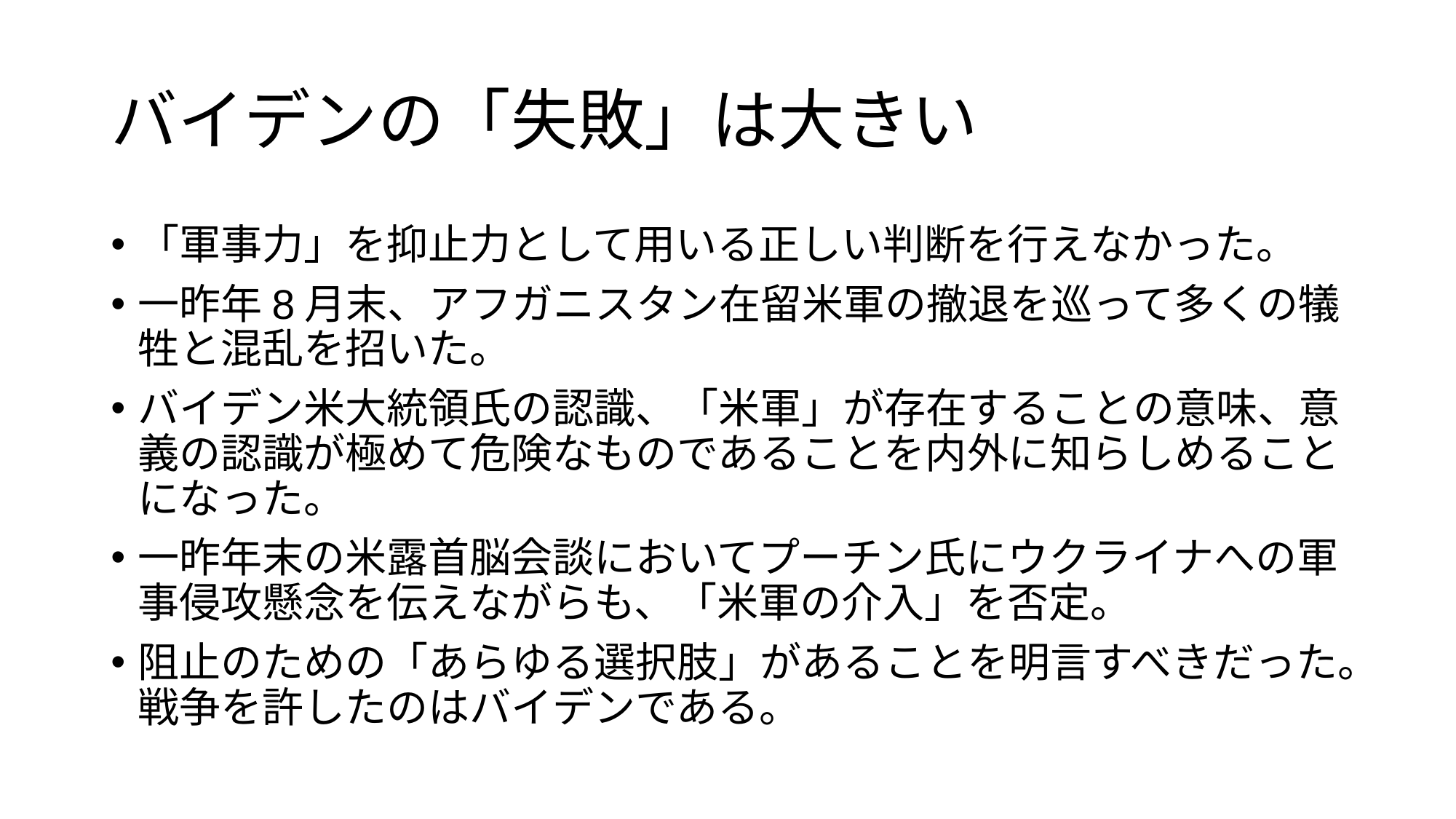

# バイデンの「失敗」は大きい
「軍事力」を抑止力として用いる正しい判断を行えなかった。
一昨年8月末、アフガニスタン在留米軍の撤退を巡って多くの犠牲と混乱を招いた。
バイデン米大統領氏の認識、「米軍」が存在することの意味、意義の認識が極めて危険なものであることを内外に知らしめることになった。
一昨年末の米露首脳会談においてプーチン氏にウクライナへの軍事侵攻懸念を伝えながらも、「米軍の介入」を否定。
阻止のための「あらゆる選択肢」があることを明言すべきだった。戦争を許したのはバイデンである。